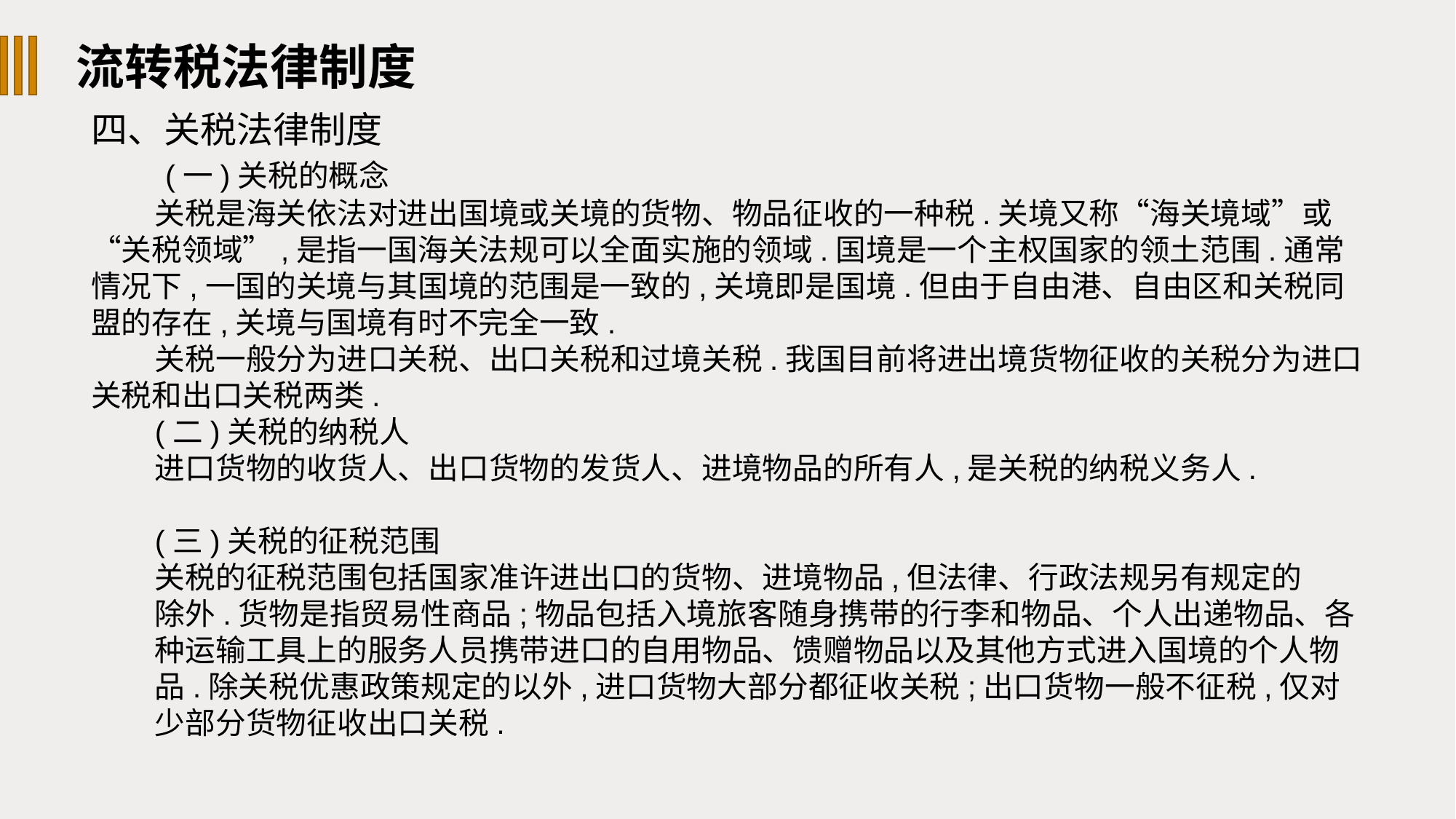

流转税法律制度

四、关税法律制度
 (一)关税的概念
关税是海关依法对进出国境或关境的货物、物品征收的一种税.关境又称“海关境域”或“关税领域”,是指一国海关法规可以全面实施的领域.国境是一个主权国家的领土范围.通常情况下,一国的关境与其国境的范围是一致的,关境即是国境.但由于自由港、自由区和关税同盟的存在,关境与国境有时不完全一致.
关税一般分为进口关税、出口关税和过境关税.我国目前将进出境货物征收的关税分为进口关税和出口关税两类.
(二)关税的纳税人
进口货物的收货人、出口货物的发货人、进境物品的所有人,是关税的纳税义务人.

(三)关税的征税范围
关税的征税范围包括国家准许进出口的货物、进境物品,但法律、行政法规另有规定的
除外.货物是指贸易性商品;物品包括入境旅客随身携带的行李和物品、个人出递物品、各
种运输工具上的服务人员携带进口的自用物品、馈赠物品以及其他方式进入国境的个人物
品.除关税优惠政策规定的以外,进口货物大部分都征收关税;出口货物一般不征税,仅对
少部分货物征收出口关税.